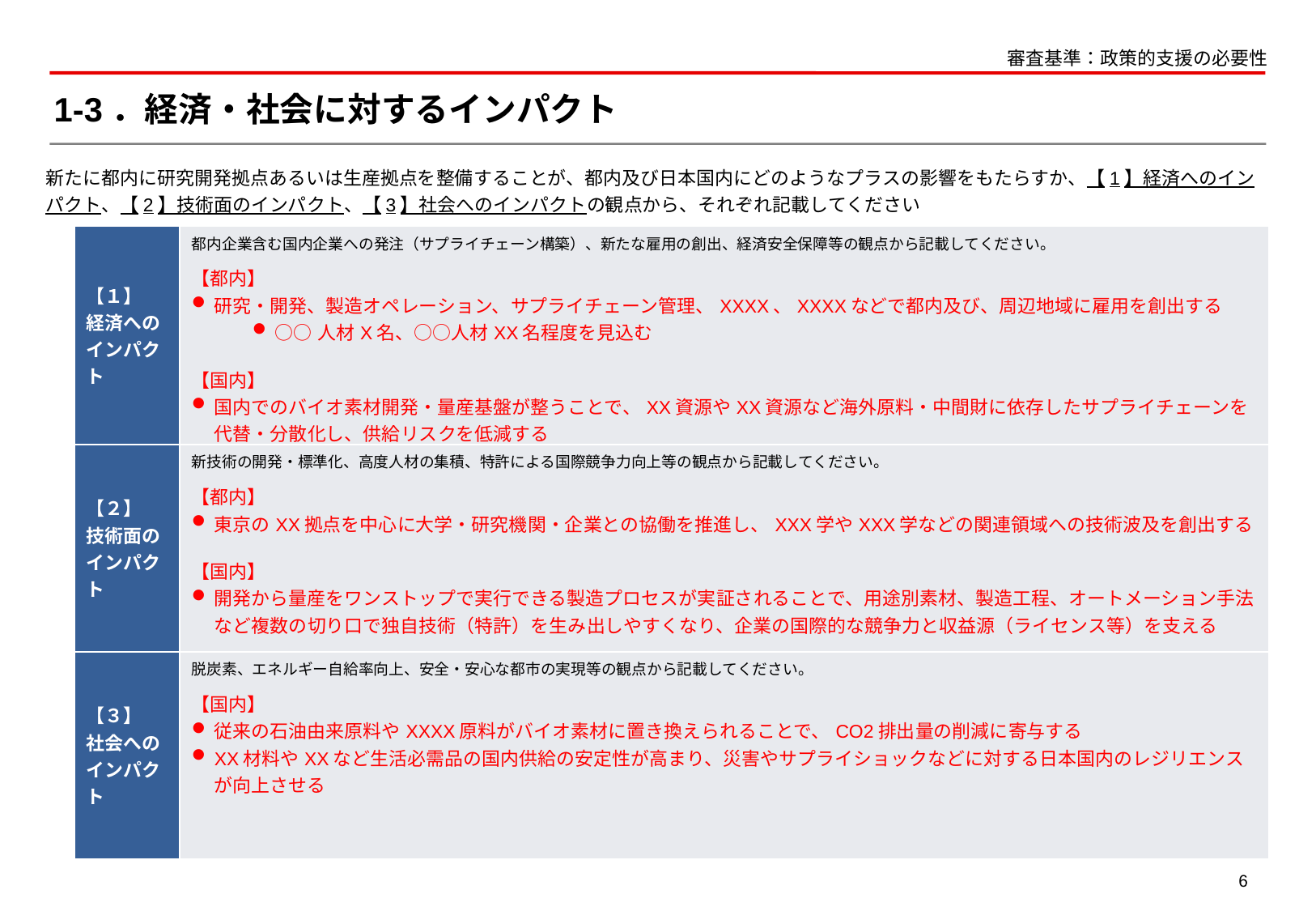

審査基準：政策的支援の必要性
# 1-3．経済・社会に対するインパクト
新たに都内に研究開発拠点あるいは生産拠点を整備することが、都内及び日本国内にどのようなプラスの影響をもたらすか、【1】経済へのインパクト、【2】技術面のインパクト、【3】社会へのインパクトの観点から、それぞれ記載してください
| 【１】 経済への インパクト | 都内企業含む国内企業への発注（サプライチェーン構築）、新たな雇用の創出、経済安全保障等の観点から記載してください。 【都内】 研究・開発、製造オペレーション、サプライチェーン管理、XXXX、XXXXなどで都内及び、周辺地域に雇用を創出する ○○人材X名、○○人材XX名程度を見込む 【国内】 国内でのバイオ素材開発・量産基盤が整うことで、XX資源やXX資源など海外原料・中間財に依存したサプライチェーンを代替・分散化し、供給リスクを低減する バイオ素材の国産化により、輸入・地政学リスクが低下し、日本国内のレジリエンスと産業継続性を向上させる |
| --- | --- |
| 【２】 技術面の インパクト | 新技術の開発・標準化、高度人材の集積、特許による国際競争力向上等の観点から記載してください。 【都内】 東京のXX拠点を中心に大学・研究機関・企業との協働を推進し、XXX学やXXX学などの関連領域への技術波及を創出する 【国内】 開発から量産をワンストップで実行できる製造プロセスが実証されることで、用途別素材、製造工程、オートメーション手法など複数の切り口で独自技術（特許）を生み出しやすくなり、企業の国際的な競争力と収益源（ライセンス等）を支える |
| 【３】 社会への インパクト | 脱炭素、エネルギー自給率向上、安全・安心な都市の実現等の観点から記載してください。 【国内】 従来の石油由来原料やXXXX原料がバイオ素材に置き換えられることで、CO2排出量の削減に寄与する XX材料やXXなど生活必需品の国内供給の安定性が高まり、災害やサプライショックなどに対する日本国内のレジリエンスが向上させる |